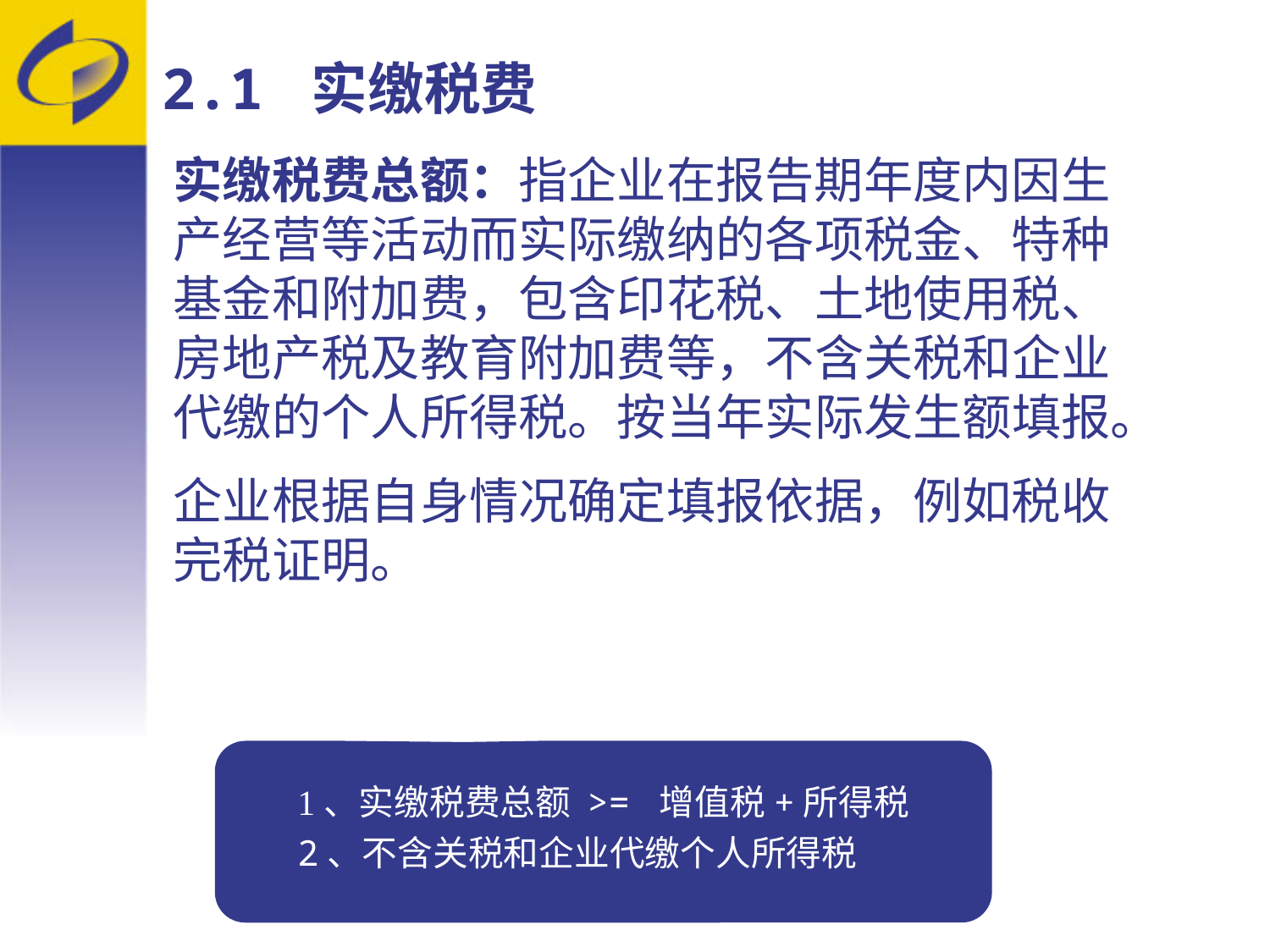

2.1 实缴税费
实缴税费总额：指企业在报告期年度内因生产经营等活动而实际缴纳的各项税金、特种基金和附加费，包含印花税、土地使用税、房地产税及教育附加费等，不含关税和企业代缴的个人所得税。按当年实际发生额填报。
企业根据自身情况确定填报依据，例如税收完税证明。

1、实缴税费总额 >= 增值税+所得税
2、不含关税和企业代缴个人所得税